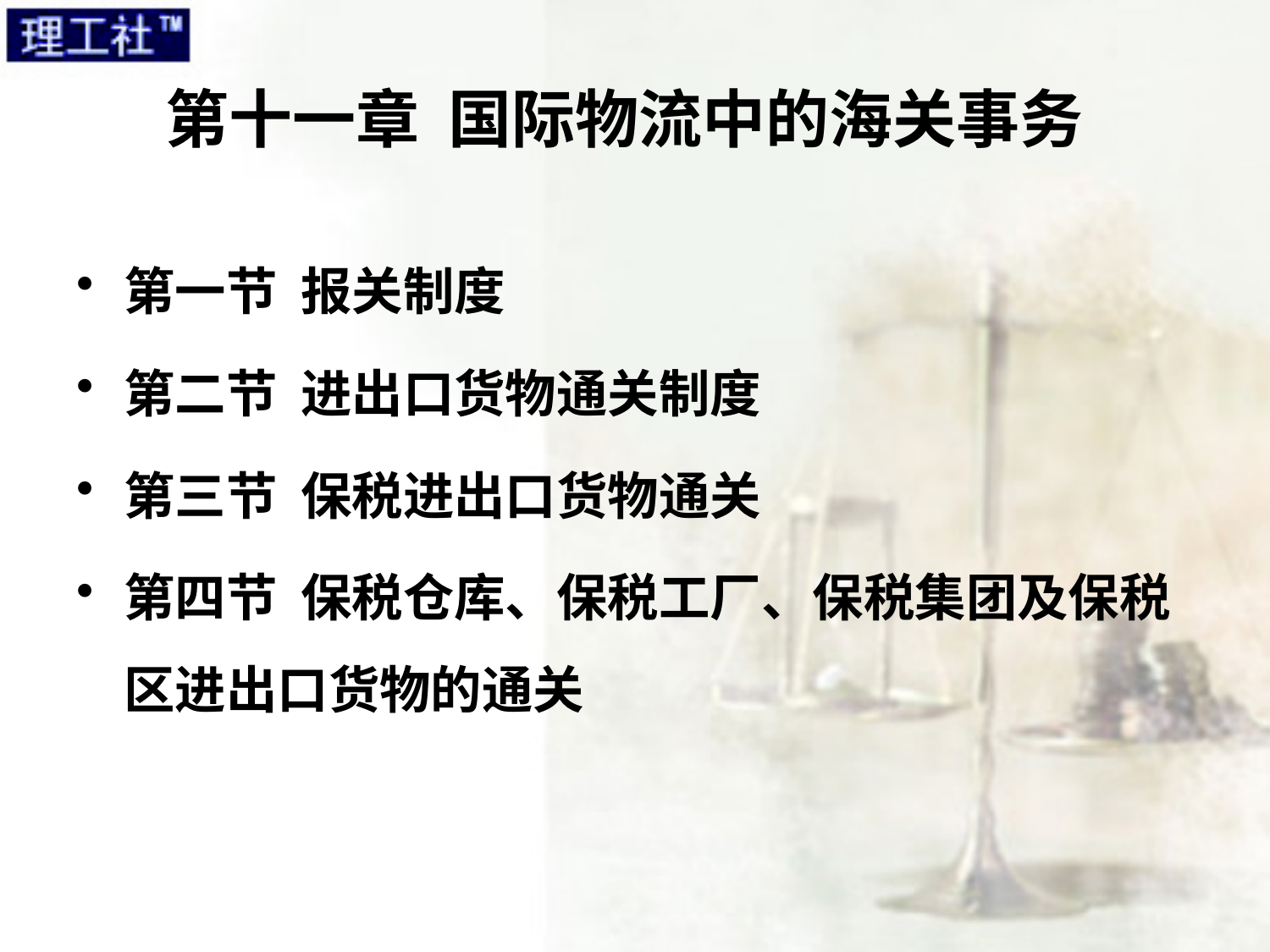

# 第十一章  国际物流中的海关事务
第一节  报关制度
第二节  进出口货物通关制度
第三节  保税进出口货物通关
第四节  保税仓库、保税工厂、保税集团及保税区进出口货物的通关